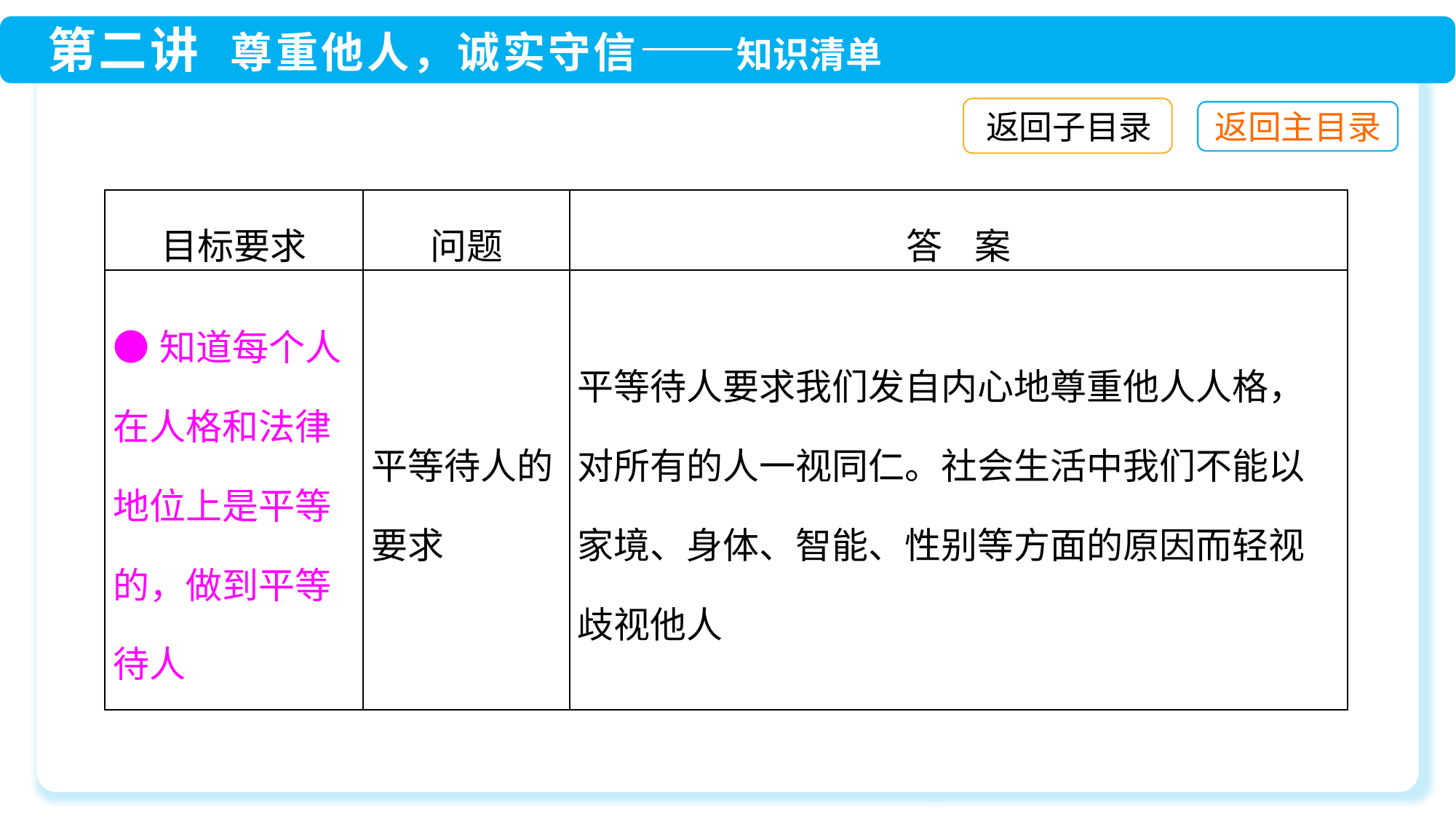

返回子目录
| 目标要求 | 问题 | 答 案 |
| --- | --- | --- |
| ●知道每个人在人格和法律地位上是平等的，做到平等待人 | 平等待人的要求 | 平等待人要求我们发自内心地尊重他人人格，对所有的人一视同仁。社会生活中我们不能以家境、身体、智能、性别等方面的原因而轻视歧视他人 |